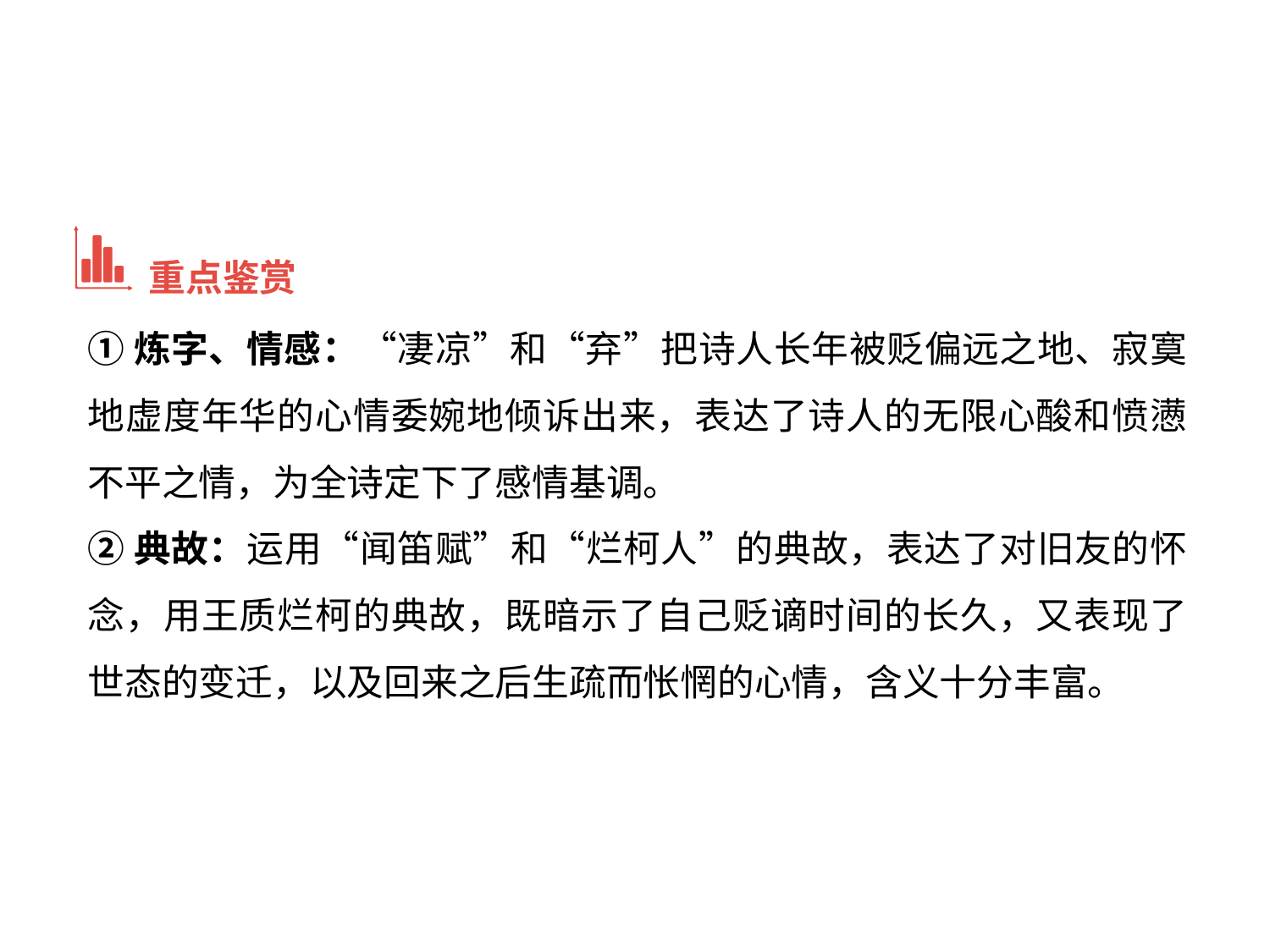

重点鉴赏
①炼字、情感：“凄凉”和“弃”把诗人长年被贬偏远之地、寂寞地虚度年华的心情委婉地倾诉出来，表达了诗人的无限心酸和愤懑不平之情，为全诗定下了感情基调。
②典故：运用“闻笛赋”和“烂柯人”的典故，表达了对旧友的怀念，用王质烂柯的典故，既暗示了自己贬谪时间的长久，又表现了世态的变迁，以及回来之后生疏而怅惘的心情，含义十分丰富。